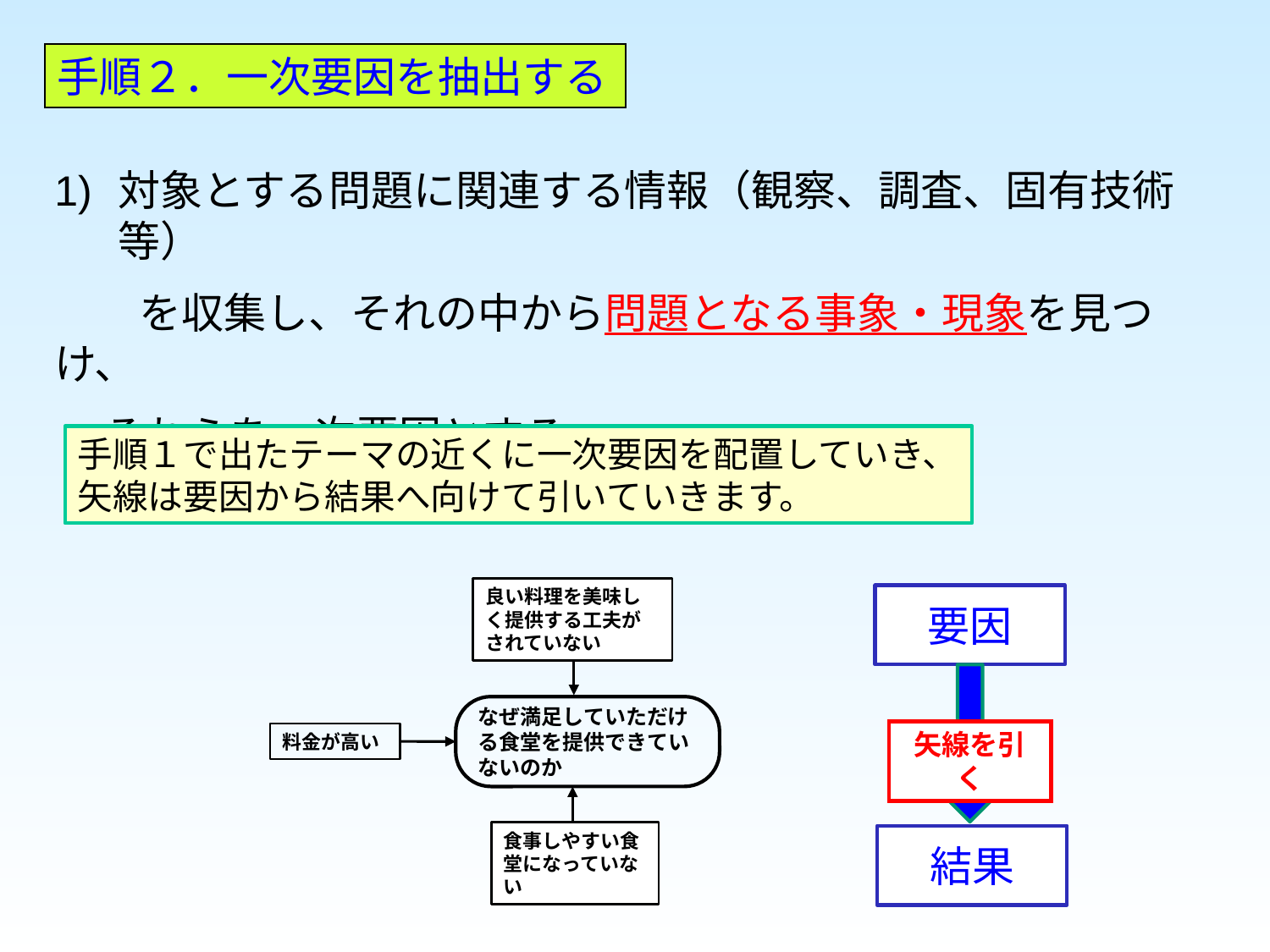

手順２．一次要因を抽出する
対象とする問題に関連する情報（観察、調査、固有技術等）
　　を収集し、それの中から問題となる事象・現象を見つけ、
    それらを一次要因とする。

手順１で出たテーマの近くに一次要因を配置していき、
矢線は要因から結果へ向けて引いていきます。
良い料理を美味しく提供する工夫がされていない
要因

なぜ満足していただける食堂を提供できていないのか
矢線を引く
料金が高い
食事しやすい食堂になっていない
結果